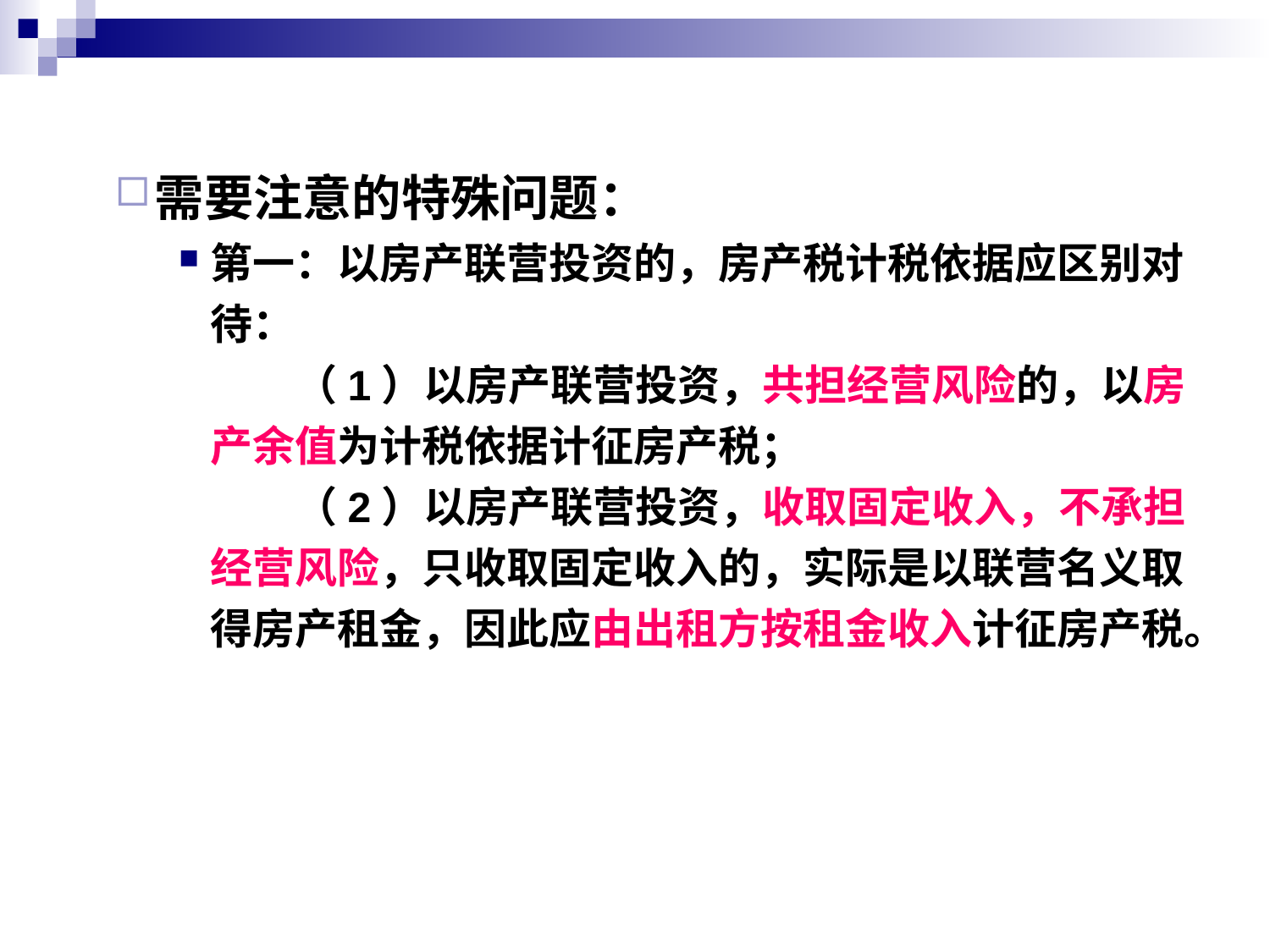

#
需要注意的特殊问题：
第一：以房产联营投资的，房产税计税依据应区别对待：
　　（1）以房产联营投资，共担经营风险的，以房产余值为计税依据计征房产税；
　　（2）以房产联营投资，收取固定收入，不承担经营风险，只收取固定收入的，实际是以联营名义取得房产租金，因此应由出租方按租金收入计征房产税。